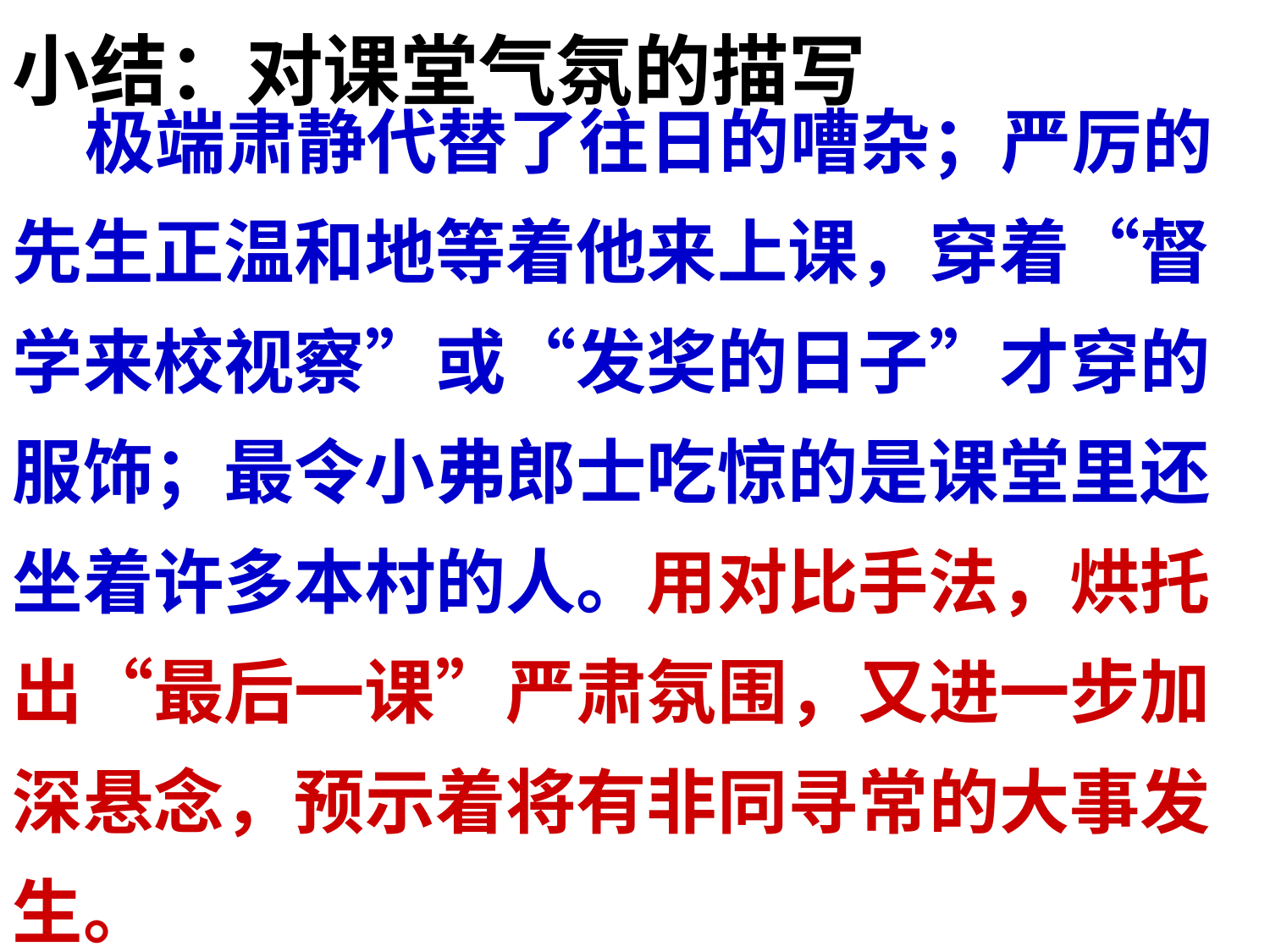

小结：对课堂气氛的描写
    极端肃静代替了往日的嘈杂；严厉的先生正温和地等着他来上课，穿着“督学来校视察”或“发奖的日子”才穿的服饰；最令小弗郎士吃惊的是课堂里还坐着许多本村的人。用对比手法，烘托出“最后一课”严肃氛围，又进一步加深悬念，预示着将有非同寻常的大事发生。